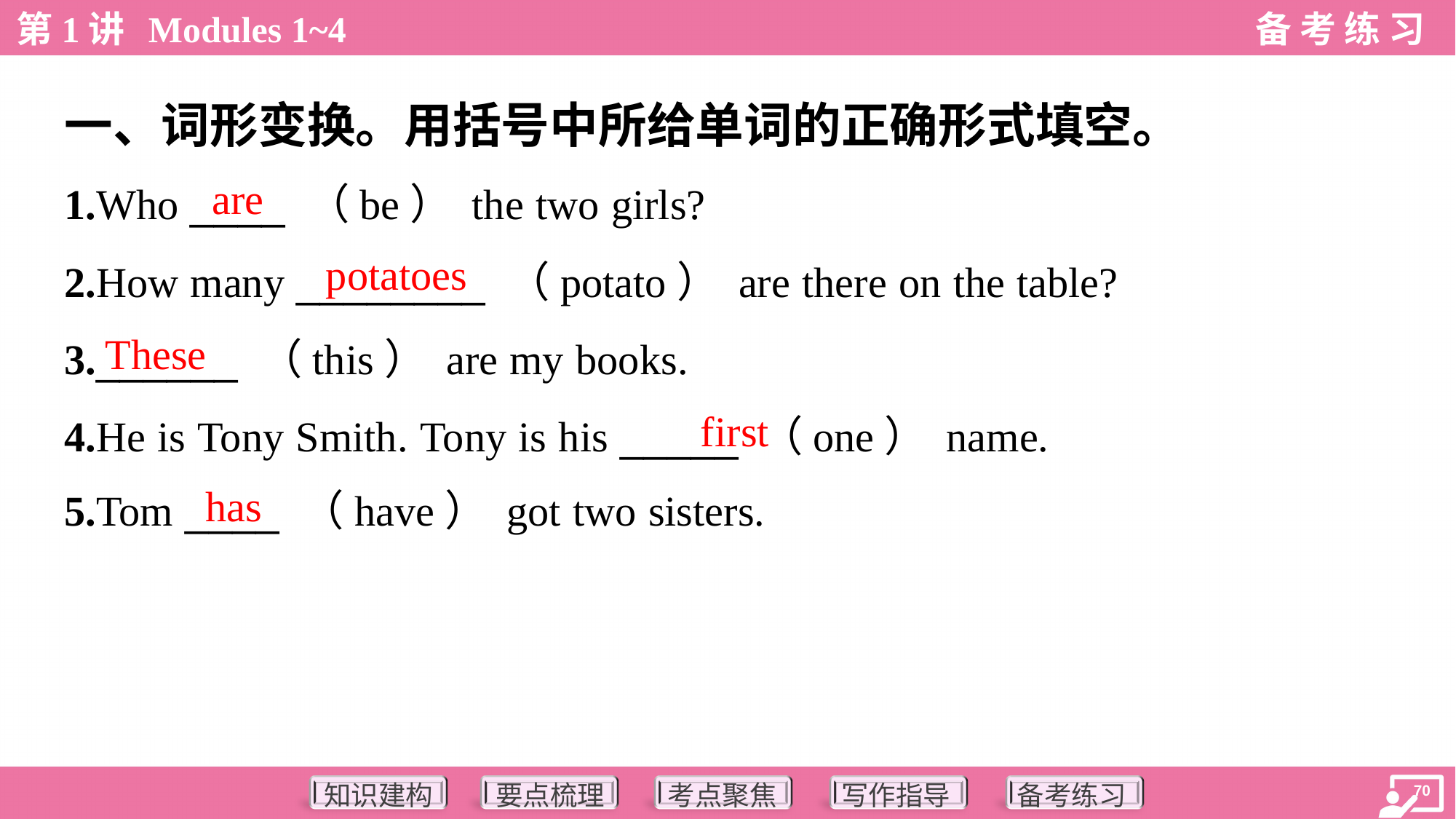

一、词形变换。用括号中所给单词的正确形式填空。
are
1.Who ____ （be） the two girls?
2.How many ________ （potato） are there on the table?
3.______ （this） are my books.
4.He is Tony Smith. Tony is his _____ （one） name.
5.Tom ____ （have） got two sisters.
potatoes
These
first
has